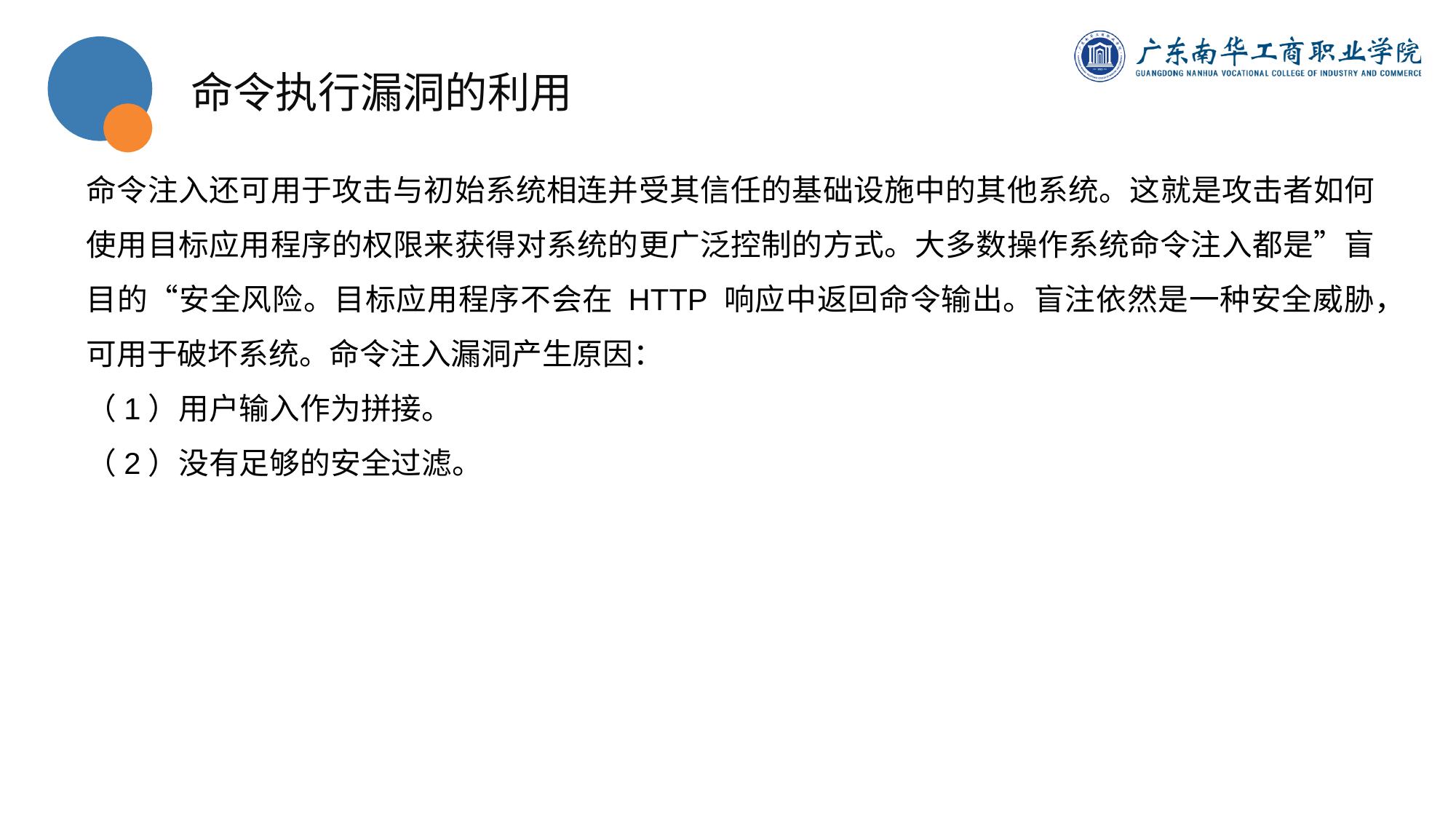

命令执行漏洞的利用

命令注入还可用于攻击与初始系统相连并受其信任的基础设施中的其他系统。这就是攻击者如何使用目标应用程序的权限来获得对系统的更广泛控制的方式。大多数操作系统命令注入都是”盲目的“安全风险。目标应用程序不会在 HTTP 响应中返回命令输出。盲注依然是一种安全威胁，可用于破坏系统。命令注入漏洞产生原因：
（1）用户输入作为拼接。
（2）没有足够的安全过滤。